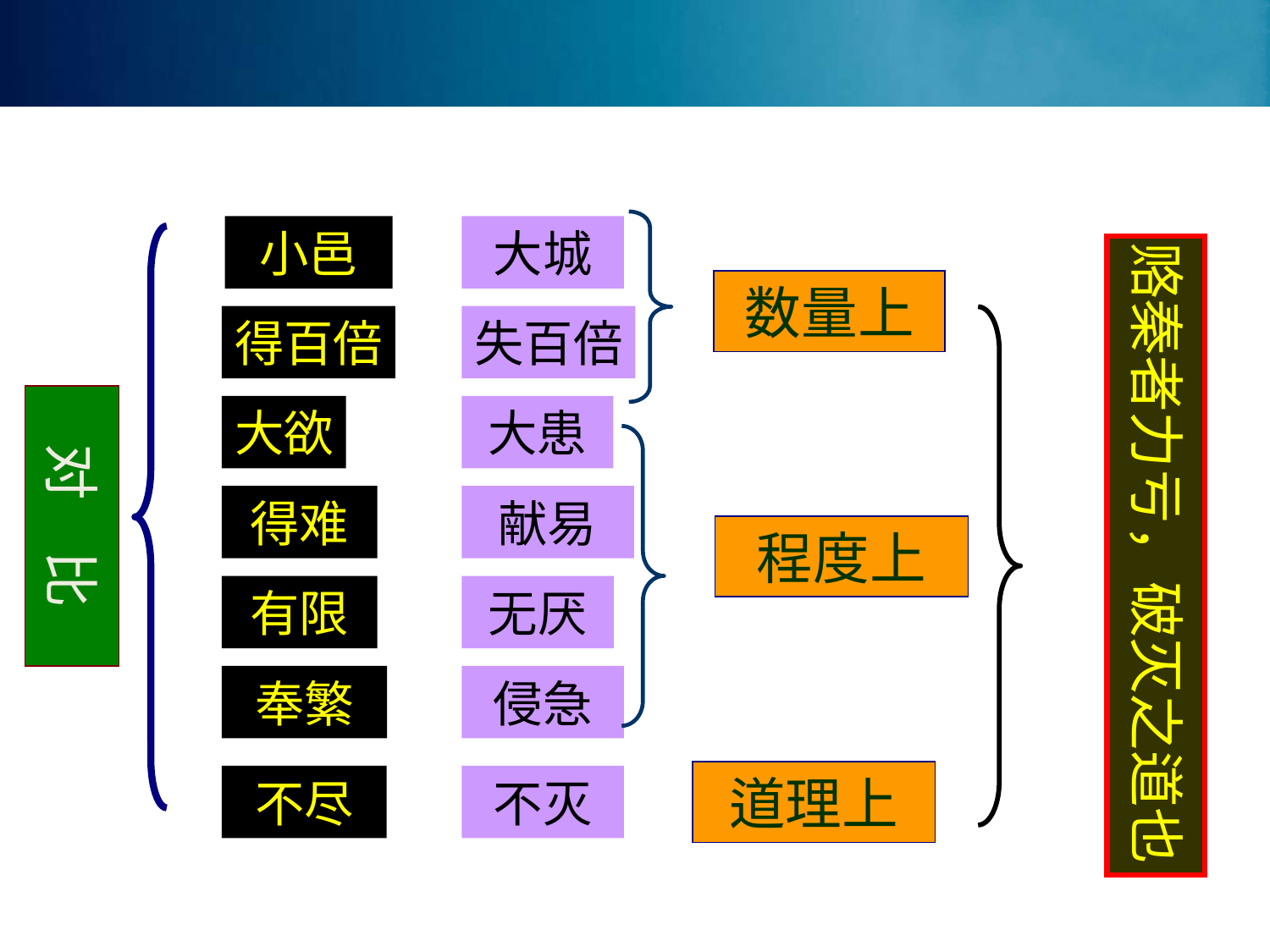

小邑
大城

赂秦者力亏，破灭之道也
数量上
得百倍
失百倍

对    比
大欲
大患

得难
献易
程度上
有限
无厌
奉繁
侵急
道理上
不尽
不灭